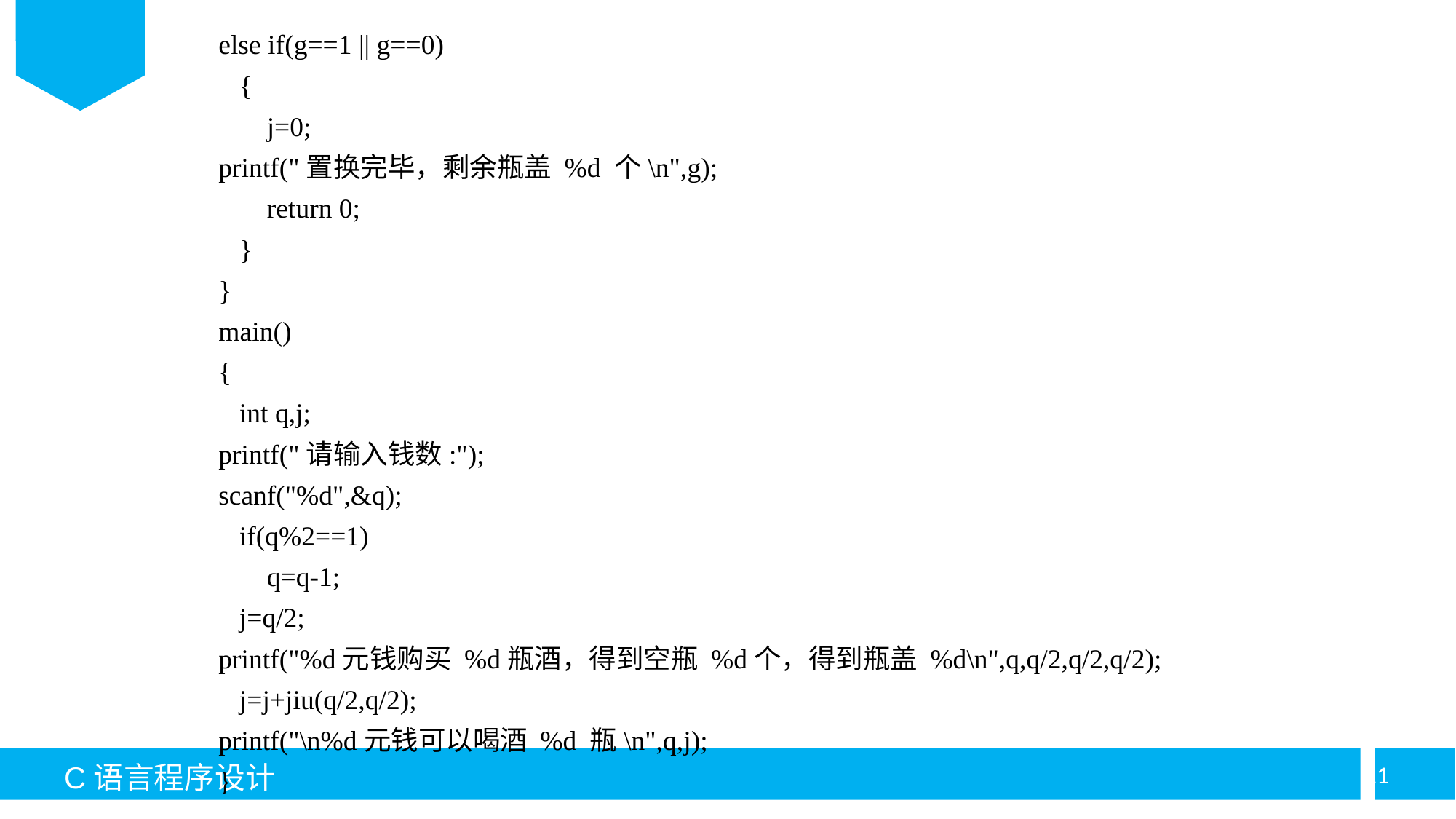

else if(g==1 || g==0)
   {
       j=0;
printf("置换完毕，剩余瓶盖 %d 个\n",g);
       return 0;
   }
}
main()
{
   int q,j;
printf("请输入钱数:");
scanf("%d",&q);
   if(q%2==1)
       q=q-1;
   j=q/2;
printf("%d元钱购买 %d瓶酒，得到空瓶 %d个，得到瓶盖 %d\n",q,q/2,q/2,q/2);
   j=j+jiu(q/2,q/2);
printf("\n%d元钱可以喝酒 %d 瓶\n",q,j);
}